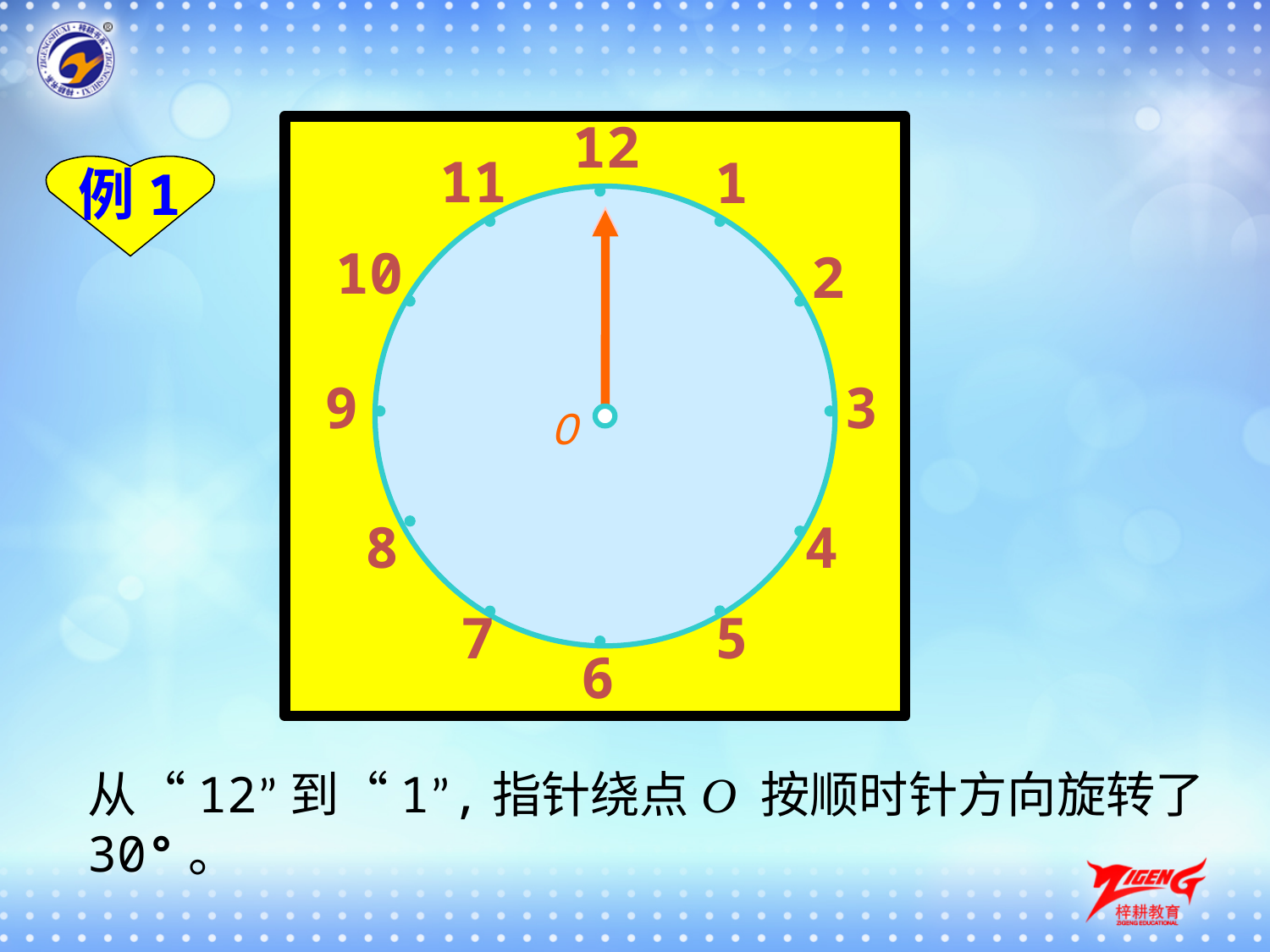

12

11
1
例1

10
2

3
9
O

8
4

5
7

6

从“12”到“1”,指针绕点O 按顺时针方向旋转了30°。